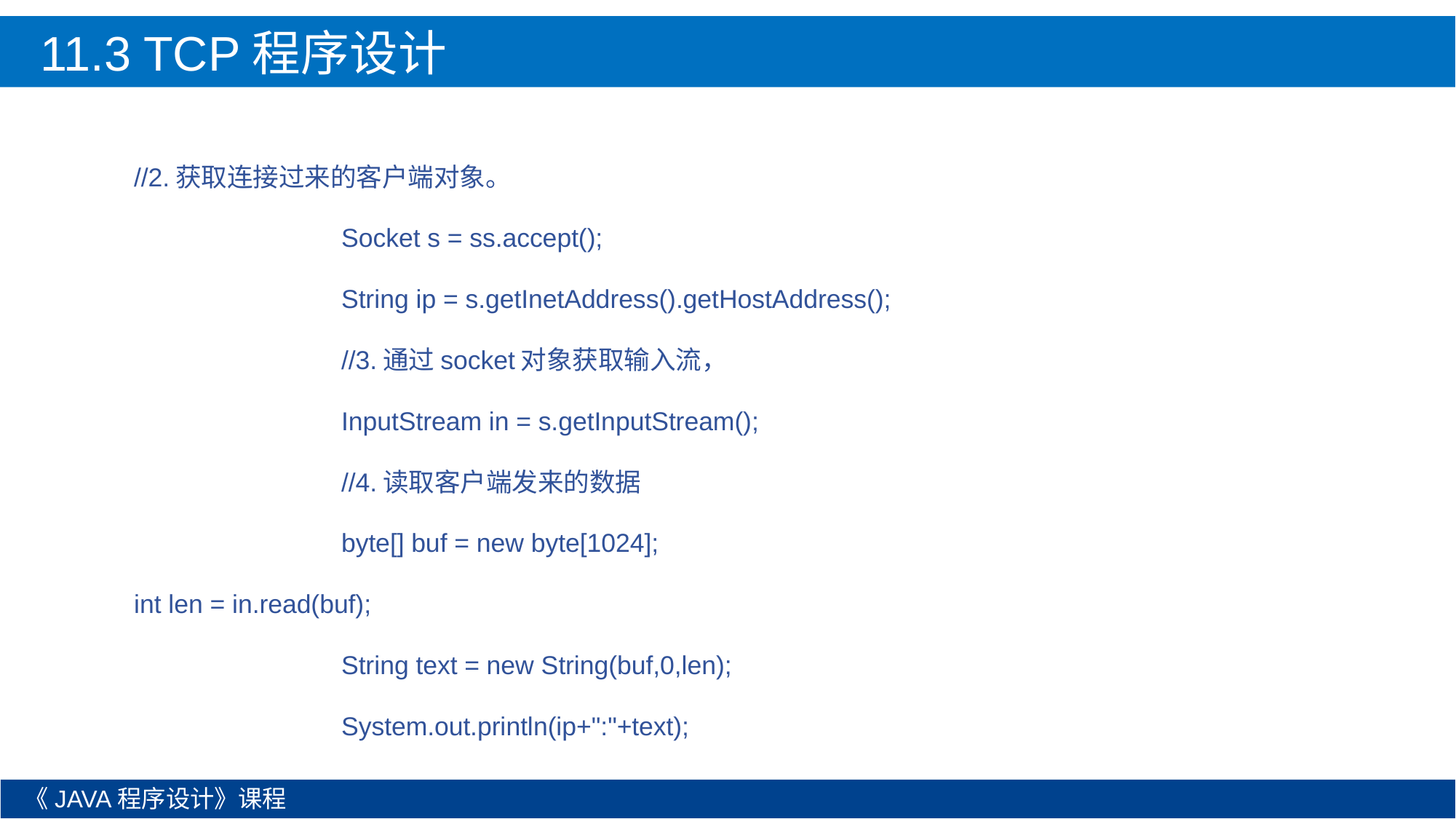

11.3 TCP程序设计
//2.获取连接过来的客户端对象。
		Socket s = ss.accept();
		String ip = s.getInetAddress().getHostAddress();
		//3.通过socket对象获取输入流，
		InputStream in = s.getInputStream();
		//4.读取客户端发来的数据
		byte[] buf = new byte[1024];
int len = in.read(buf);
		String text = new String(buf,0,len);
		System.out.println(ip+":"+text);
《JAVA程序设计》课程